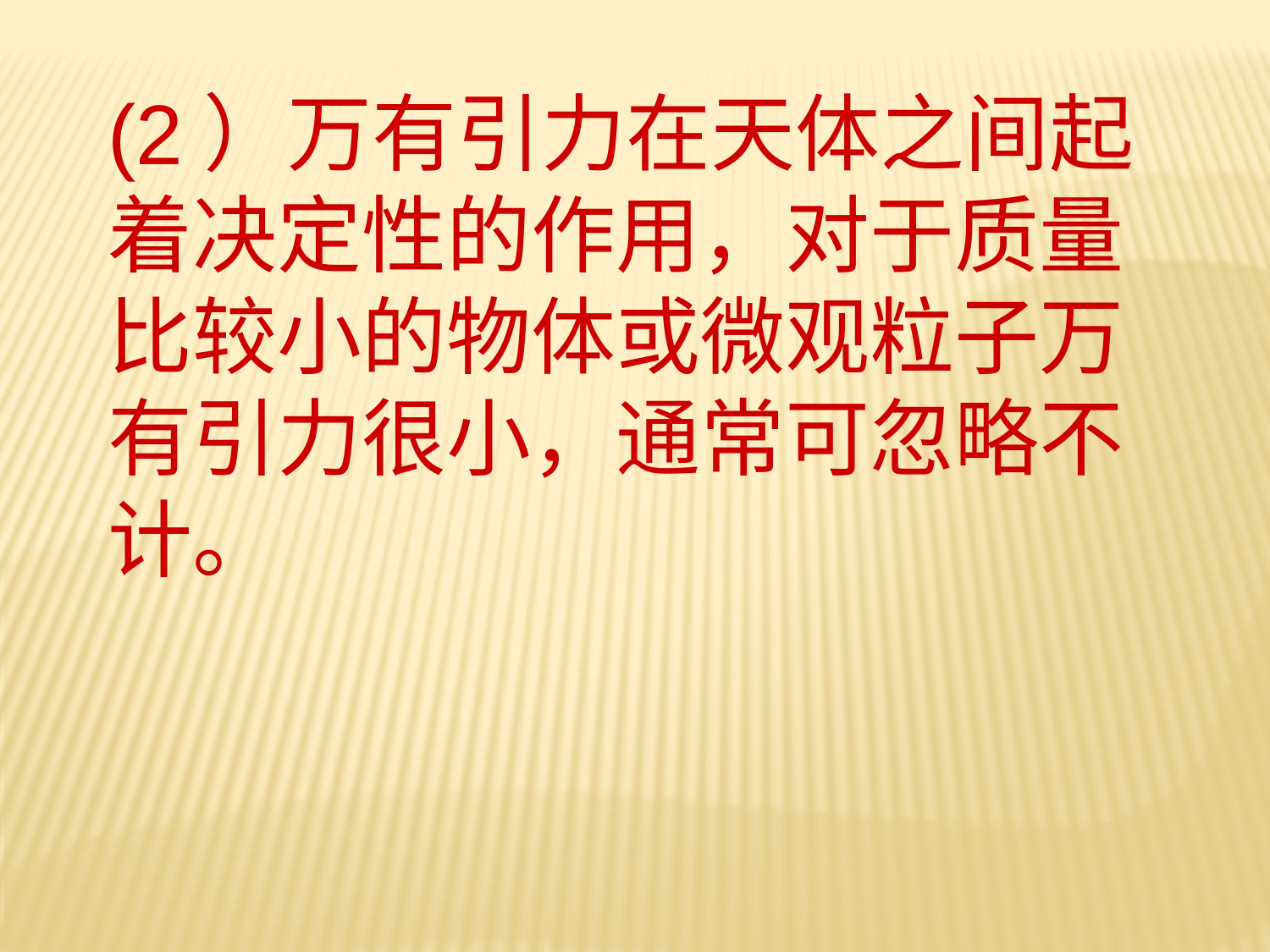

(2）万有引力在天体之间起着决定性的作用，对于质量比较小的物体或微观粒子万有引力很小，通常可忽略不计。